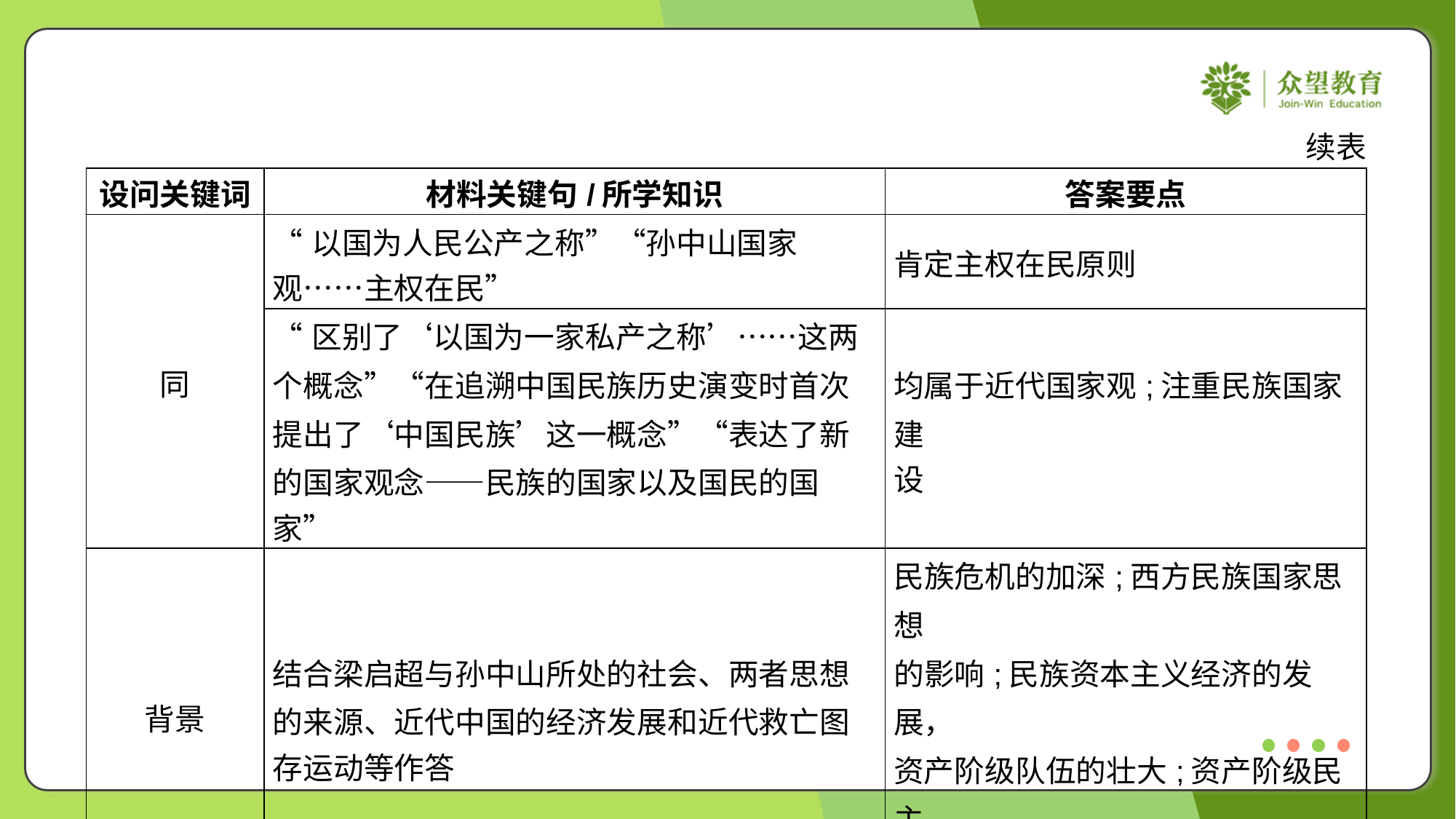

续表
| 设问关键词 | 材料关键句/所学知识 | 答案要点 |
| --- | --- | --- |
| 同 | “以国为人民公产之称”“孙中山国家 观……主权在民” | 肯定主权在民原则 |
|  | “区别了‘以国为一家私产之称’……这两 个概念”“在追溯中国民族历史演变时首次 提出了‘中国民族’这一概念”“表达了新 的国家观念——民族的国家以及国民的国 家” | 均属于近代国家观;注重民族国家建 设 |
| 背景 | 结合梁启超与孙中山所处的社会、两者思想 的来源、近代中国的经济发展和近代救亡图 存运动等作答 | 民族危机的加深;西方民族国家思想 的影响;民族资本主义经济的发展， 资产阶级队伍的壮大;资产阶级民主 革命的推动;等等 |